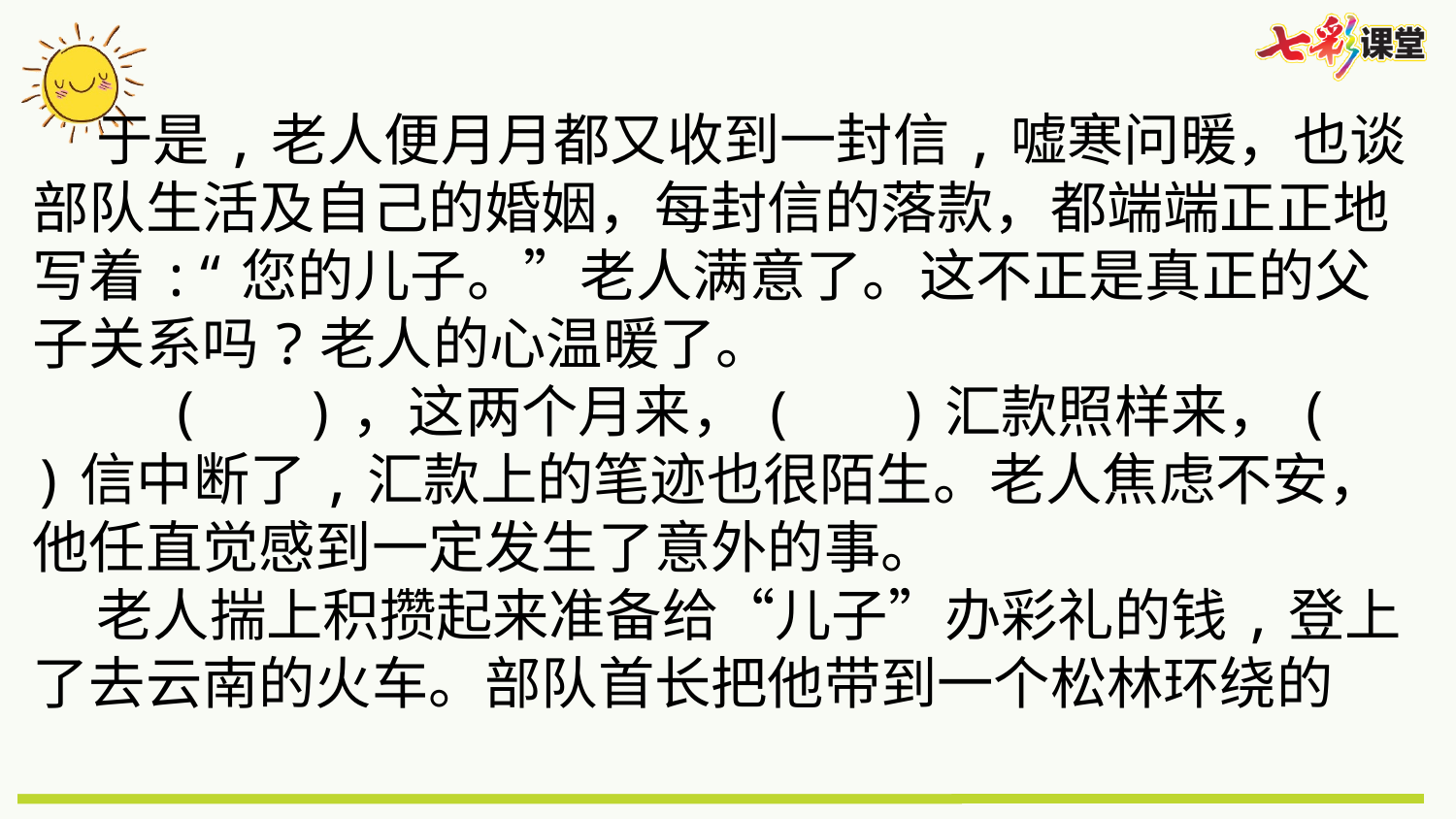

于是,老人便月月都又收到一封信,嘘寒问暖，也谈部队生活及自己的婚姻，每封信的落款，都端端正正地写着:“您的儿子。”老人满意了。这不正是真正的父子关系吗?老人的心温暖了。
    (   )，这两个月来，(   )汇款照样来，(   )信中断了,汇款上的笔迹也很陌生。老人焦虑不安，他任直觉感到一定发生了意外的事。
    老人揣上积攒起来准备给“儿子”办彩礼的钱,登上了去云南的火车。部队首长把他带到一个松林环绕的